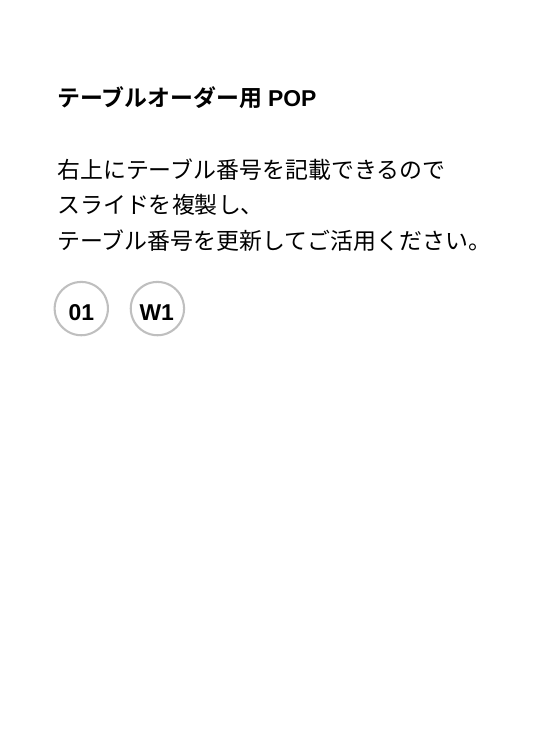

テーブルオーダー用POP

右上にテーブル番号を記載できるので
スライドを複製し、
テーブル番号を更新してご活用ください。

01
W1